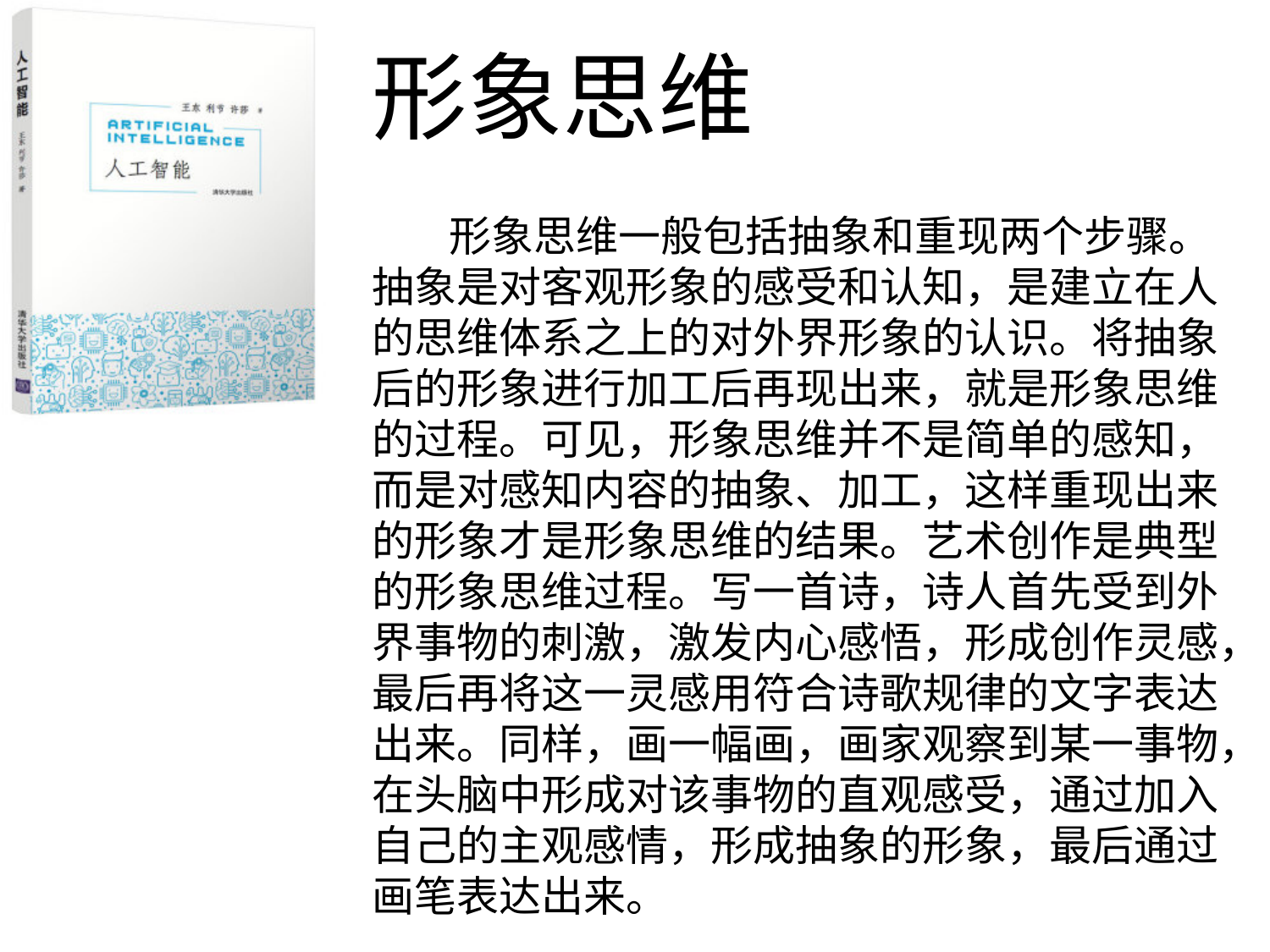

形象思维
       形象思维一般包括抽象和重现两个步骤。抽象是对客观形象的感受和认知，是建立在人的思维体系之上的对外界形象的认识。将抽象后的形象进行加工后再现出来，就是形象思维的过程。可见，形象思维并不是简单的感知，而是对感知内容的抽象、加工，这样重现出来的形象才是形象思维的结果。艺术创作是典型的形象思维过程。写一首诗，诗人首先受到外界事物的刺激，激发内心感悟，形成创作灵感，最后再将这一灵感用符合诗歌规律的文字表达出来。同样，画一幅画，画家观察到某一事物，在头脑中形成对该事物的直观感受，通过加入自己的主观感情，形成抽象的形象，最后通过画笔表达出来。